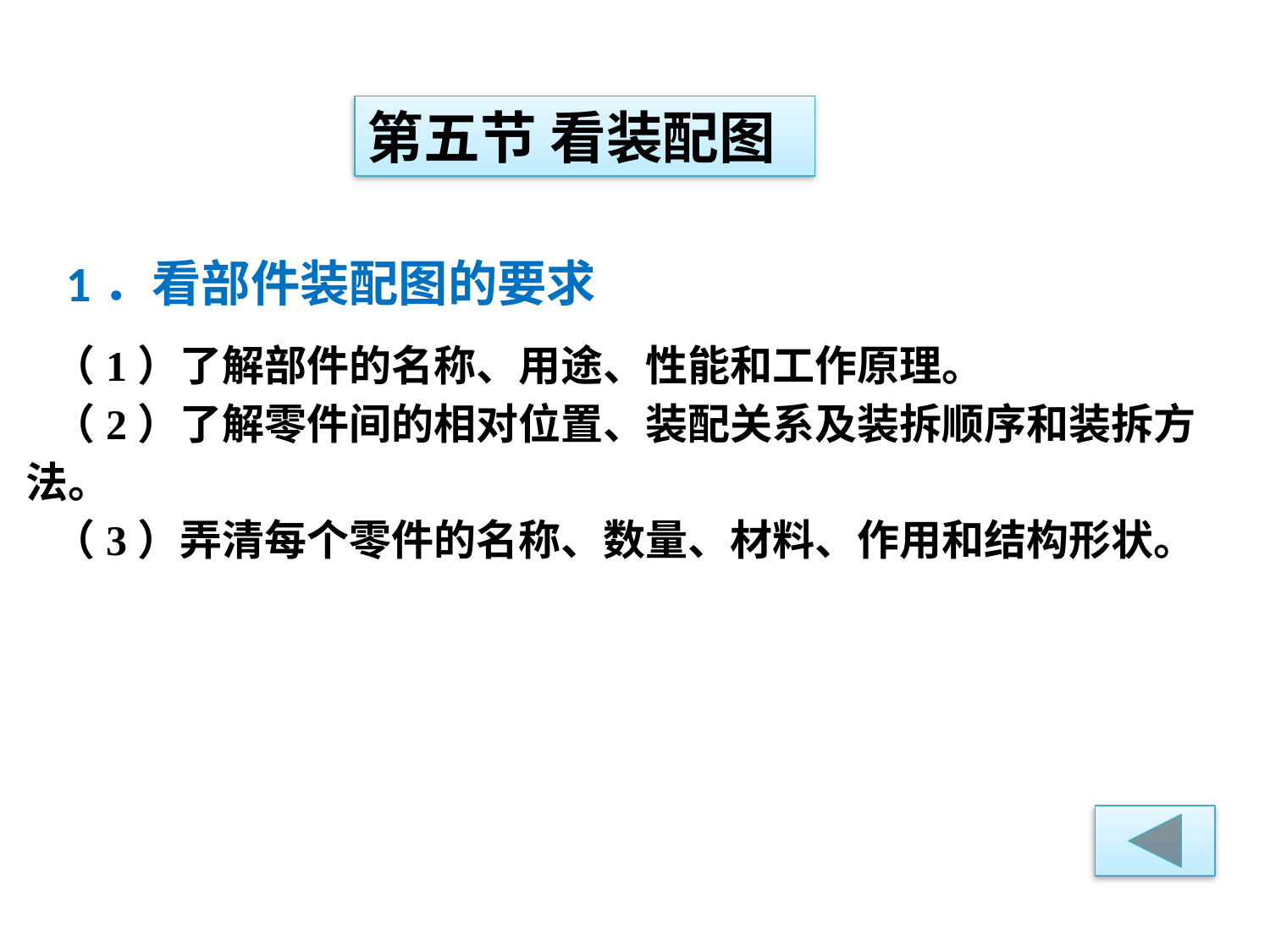

第五节 看装配图
1．看部件装配图的要求
（1）了解部件的名称、用途、性能和工作原理。
（2）了解零件间的相对位置、装配关系及装拆顺序和装拆方法。
（3）弄清每个零件的名称、数量、材料、作用和结构形状。